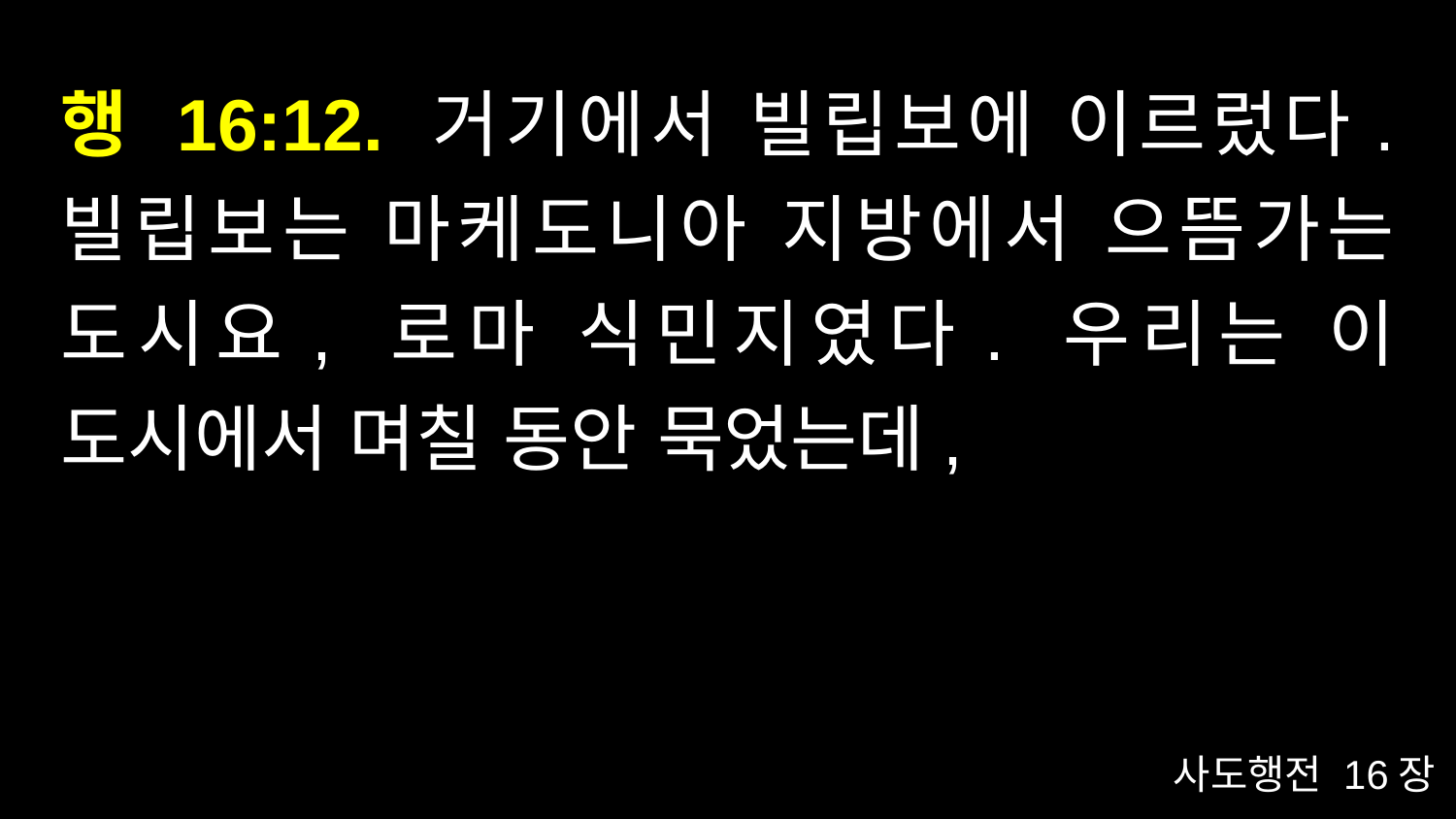

# 행 16:12. 거기에서 빌립보에 이르렀다. 빌립보는 마케도니아 지방에서 으뜸가는 도시요, 로마 식민지였다. 우리는 이 도시에서 며칠 동안 묵었는데,
사도행전 16장